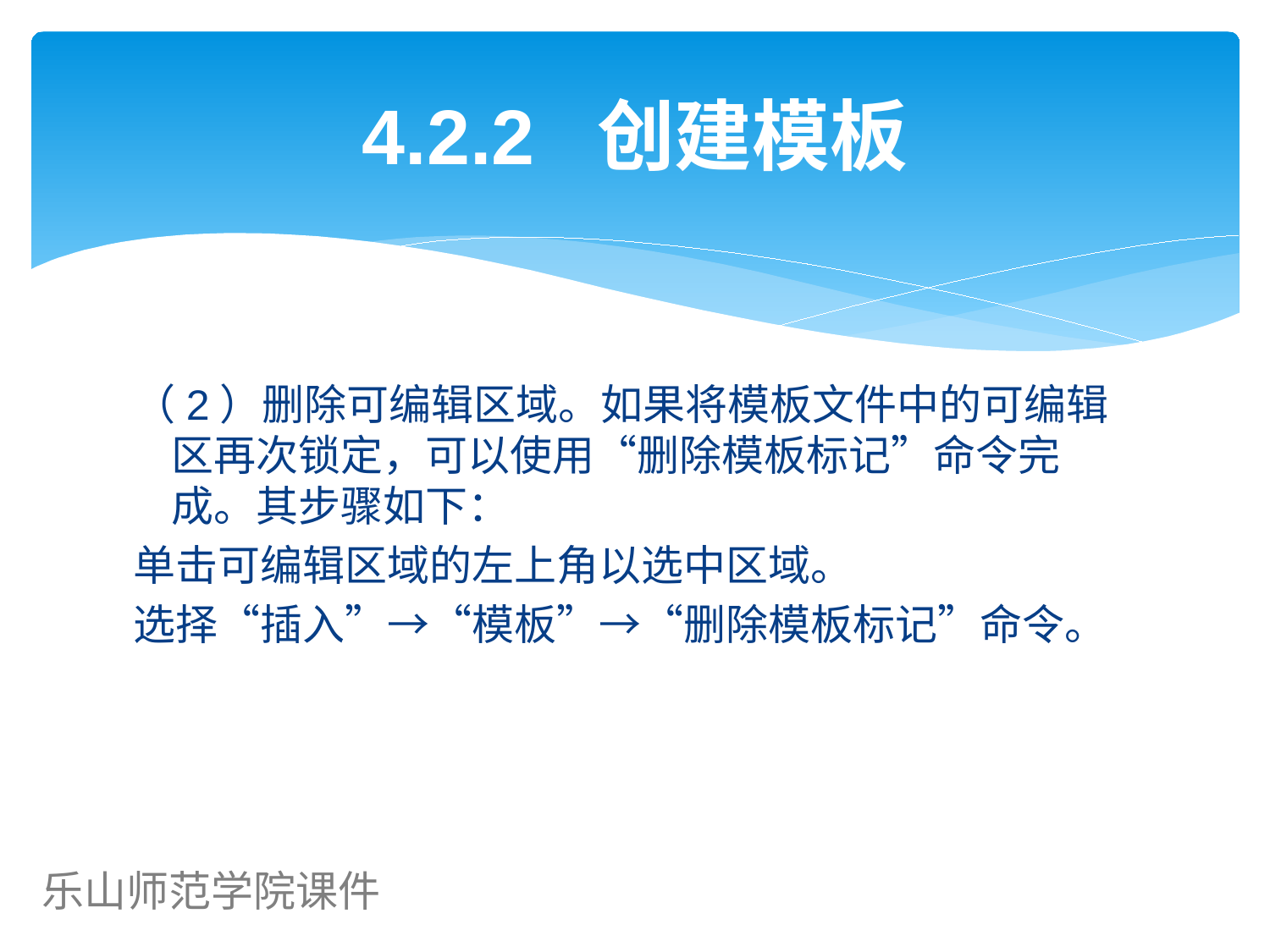

# 4.2.2  创建模板
（2）删除可编辑区域。如果将模板文件中的可编辑区再次锁定，可以使用“删除模板标记”命令完成。其步骤如下：
单击可编辑区域的左上角以选中区域。
选择“插入”→“模板”→“删除模板标记”命令。